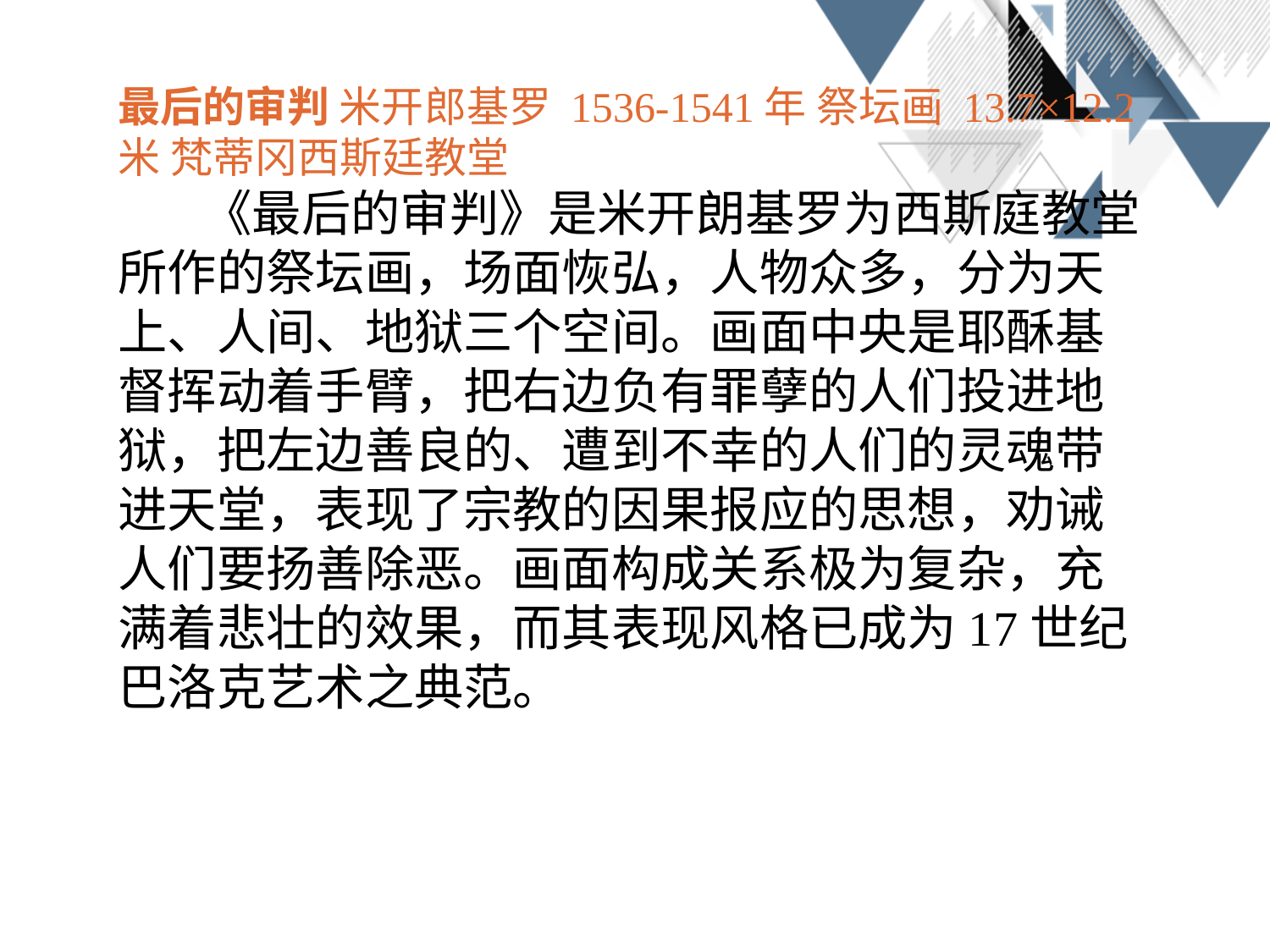

最后的审判 米开郎基罗 1536-1541年 祭坛画 13.7×12.2米 梵蒂冈西斯廷教堂
　　《最后的审判》是米开朗基罗为西斯庭教堂所作的祭坛画，场面恢弘，人物众多，分为天上、人间、地狱三个空间。画面中央是耶酥基督挥动着手臂，把右边负有罪孽的人们投进地狱，把左边善良的、遭到不幸的人们的灵魂带进天堂，表现了宗教的因果报应的思想，劝诫人们要扬善除恶。画面构成关系极为复杂，充满着悲壮的效果，而其表现风格已成为17世纪巴洛克艺术之典范。